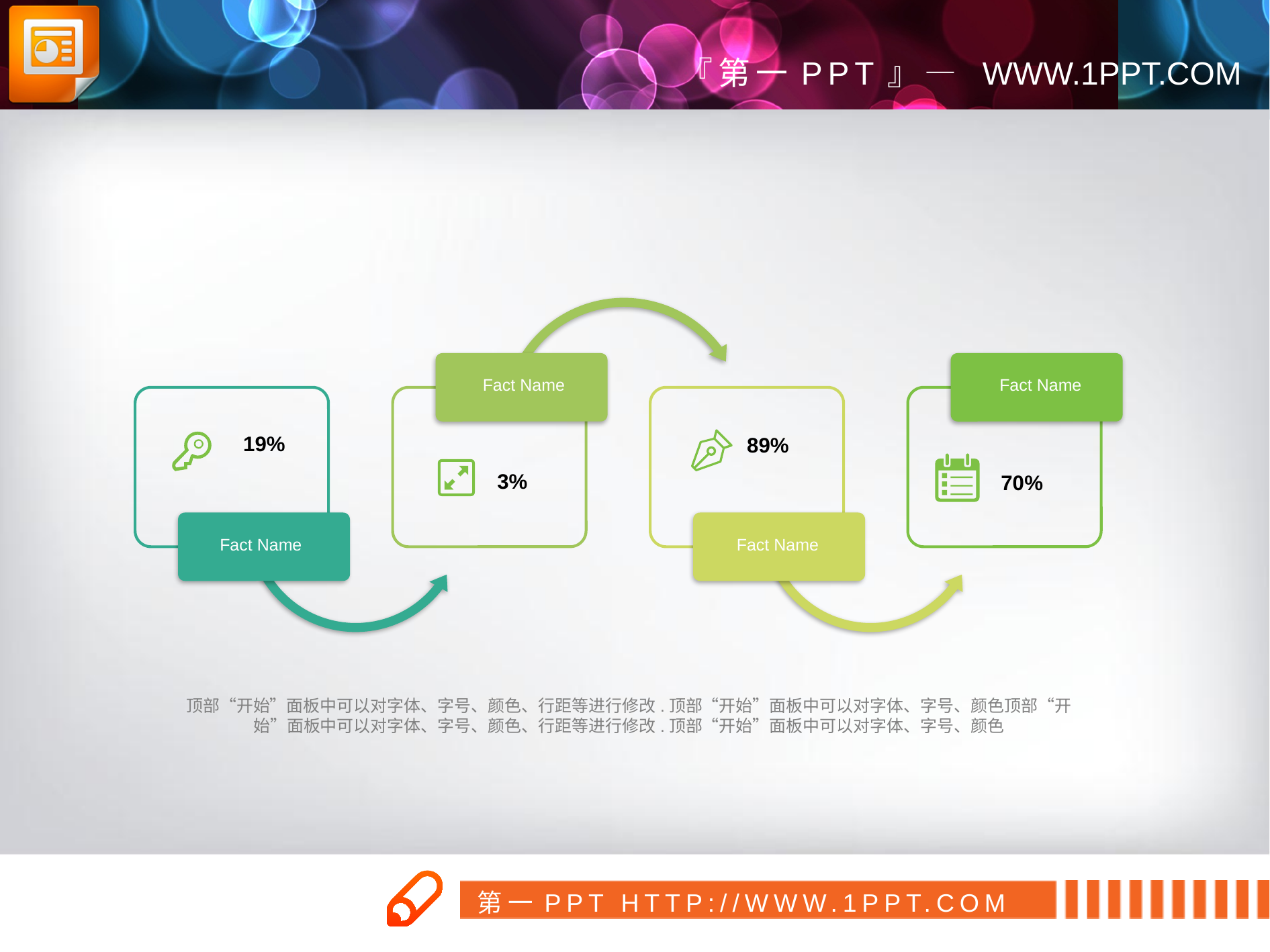

Fact Name
Fact Name
19%
89%

3%
70%
Fact Name
Fact Name
顶部“开始”面板中可以对字体、字号、颜色、行距等进行修改.顶部“开始”面板中可以对字体、字号、颜色顶部“开始”面板中可以对字体、字号、颜色、行距等进行修改.顶部“开始”面板中可以对字体、字号、颜色